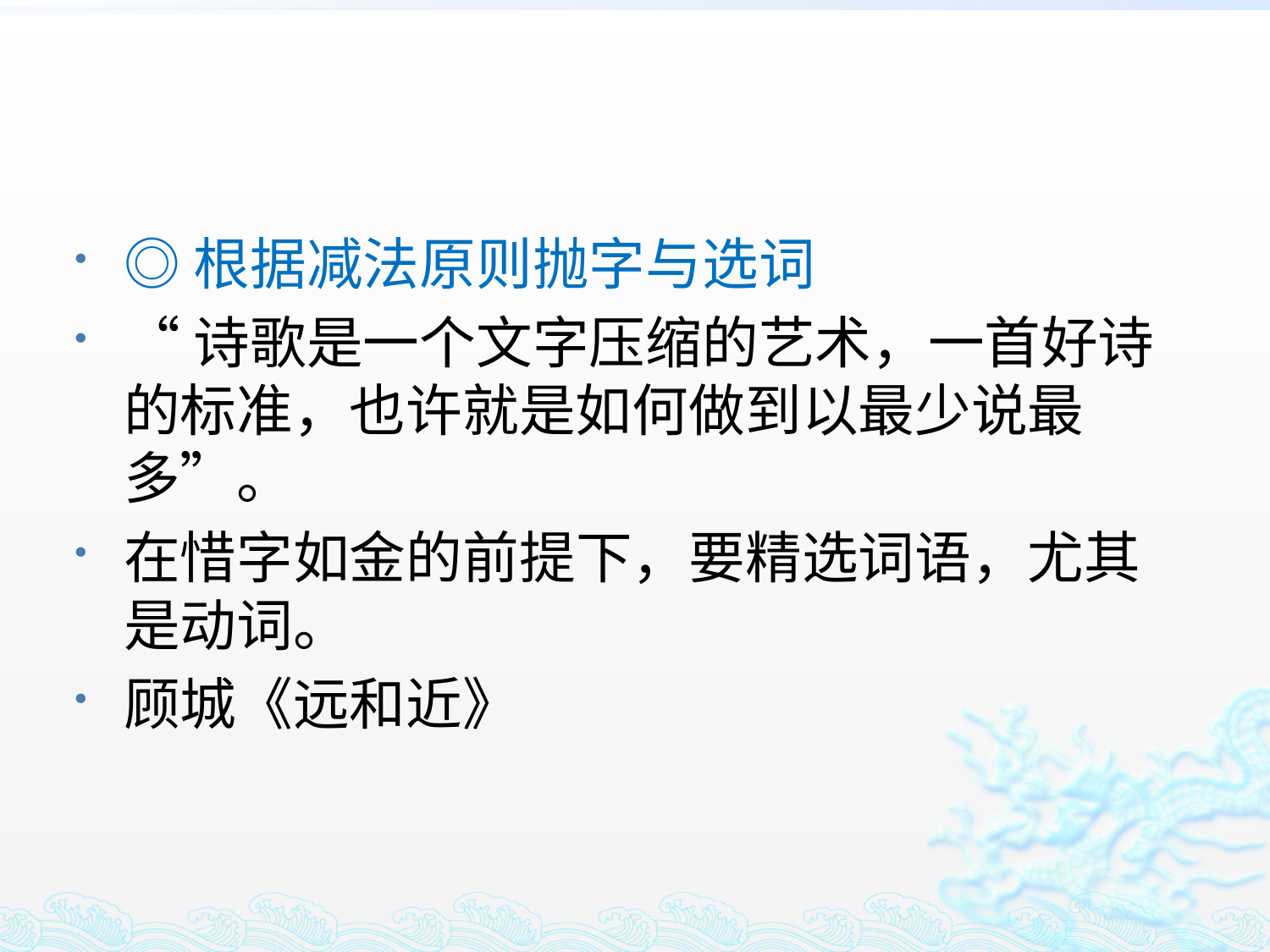

#
◎根据减法原则抛字与选词
“诗歌是一个文字压缩的艺术，一首好诗的标准，也许就是如何做到以最少说最多”。
在惜字如金的前提下，要精选词语，尤其是动词。
顾城《远和近》